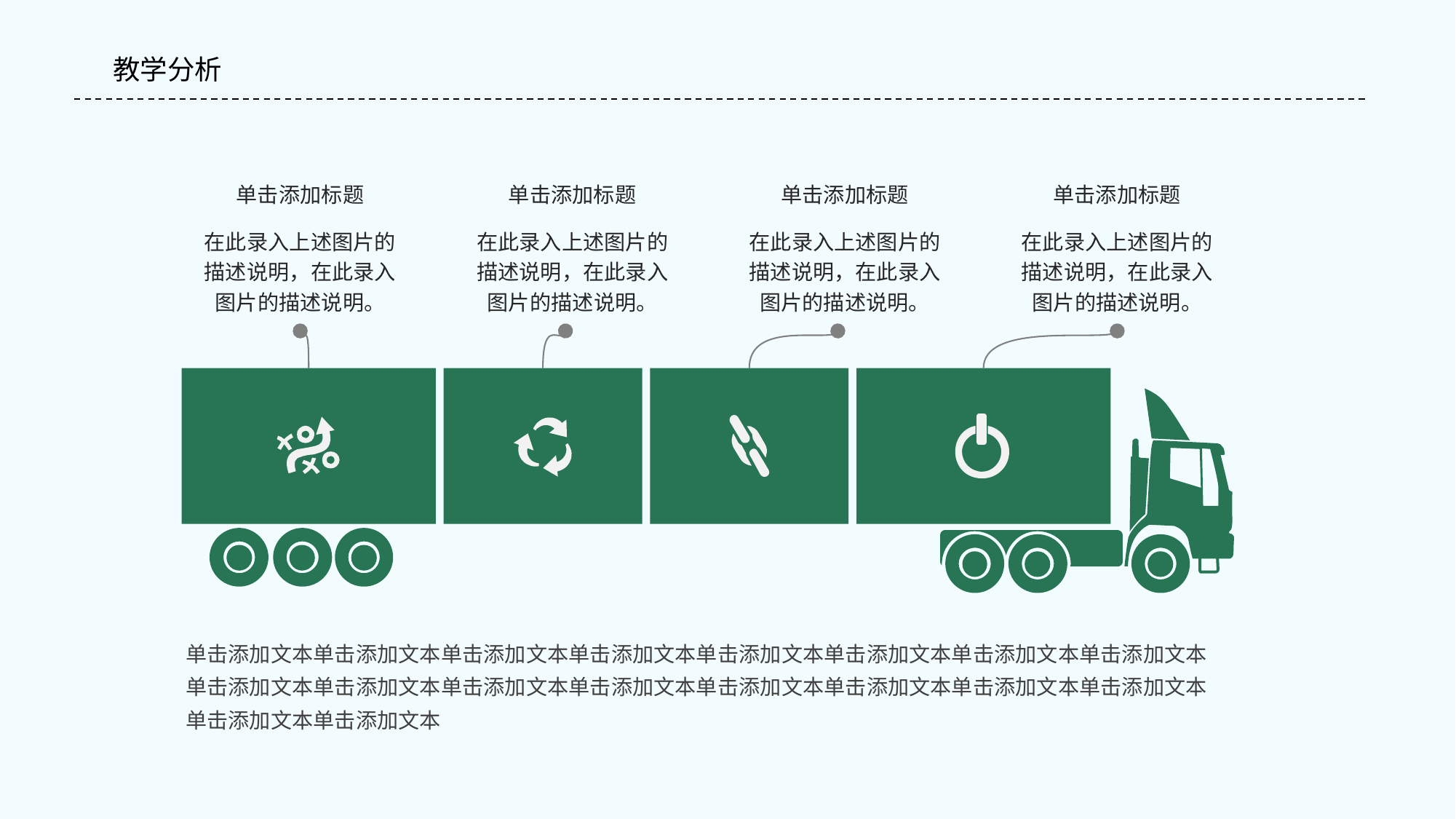

#
教学分析
单击添加标题
单击添加标题
单击添加标题
单击添加标题
在此录入上述图片的描述说明，在此录入图片的描述说明。
在此录入上述图片的描述说明，在此录入图片的描述说明。
在此录入上述图片的描述说明，在此录入图片的描述说明。
在此录入上述图片的描述说明，在此录入图片的描述说明。

单击添加文本单击添加文本单击添加文本单击添加文本单击添加文本单击添加文本单击添加文本单击添加文本单击添加文本单击添加文本单击添加文本单击添加文本单击添加文本单击添加文本单击添加文本单击添加文本单击添加文本单击添加文本